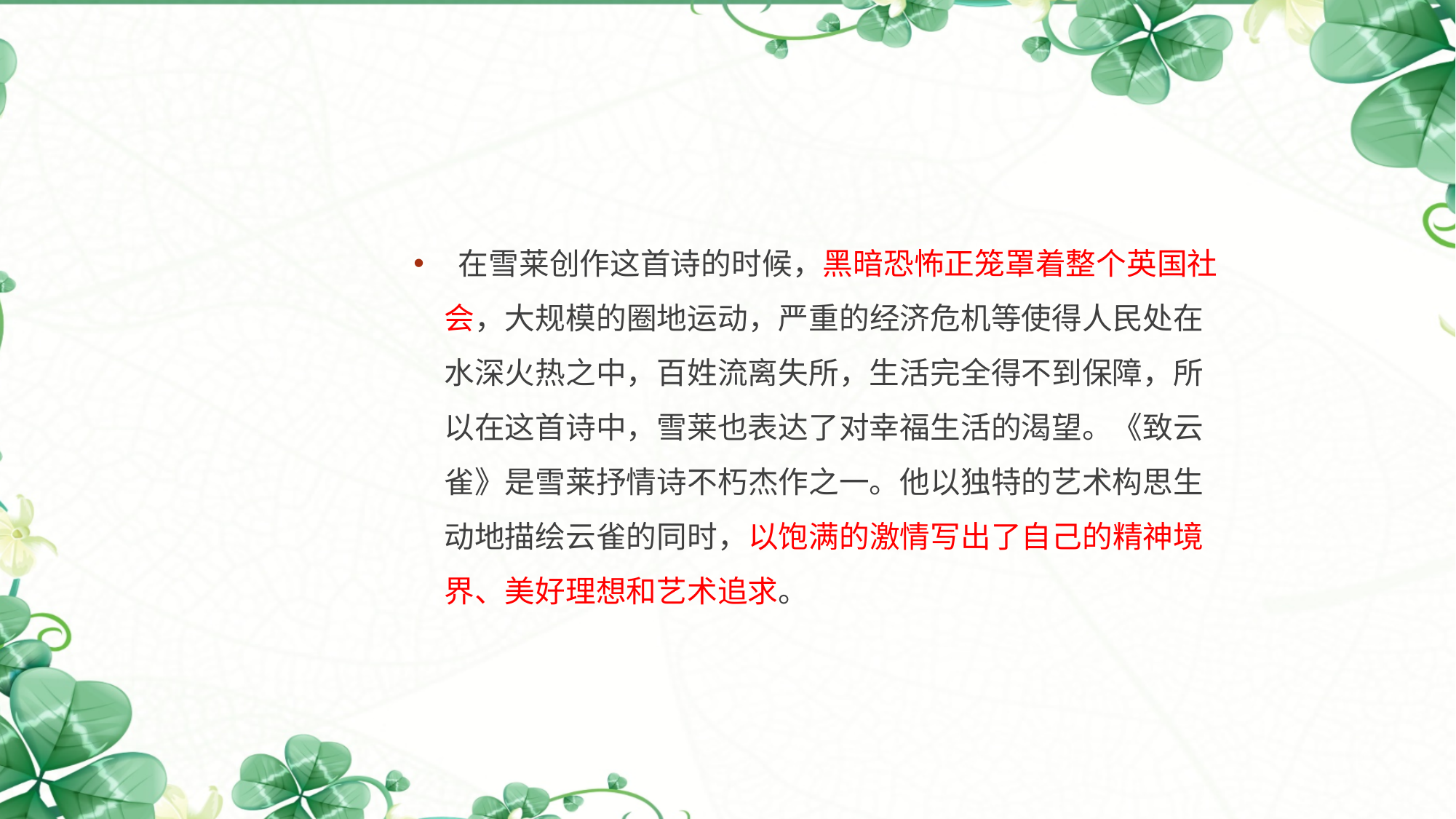

在雪莱创作这首诗的时候，黑暗恐怖正笼罩着整个英国社会，大规模的圈地运动，严重的经济危机等使得人民处在水深火热之中，百姓流离失所，生活完全得不到保障，所以在这首诗中，雪莱也表达了对幸福生活的渴望。《致云雀》是雪莱抒情诗不朽杰作之一。他以独特的艺术构思生动地描绘云雀的同时，以饱满的激情写出了自己的精神境界、美好理想和艺术追求。